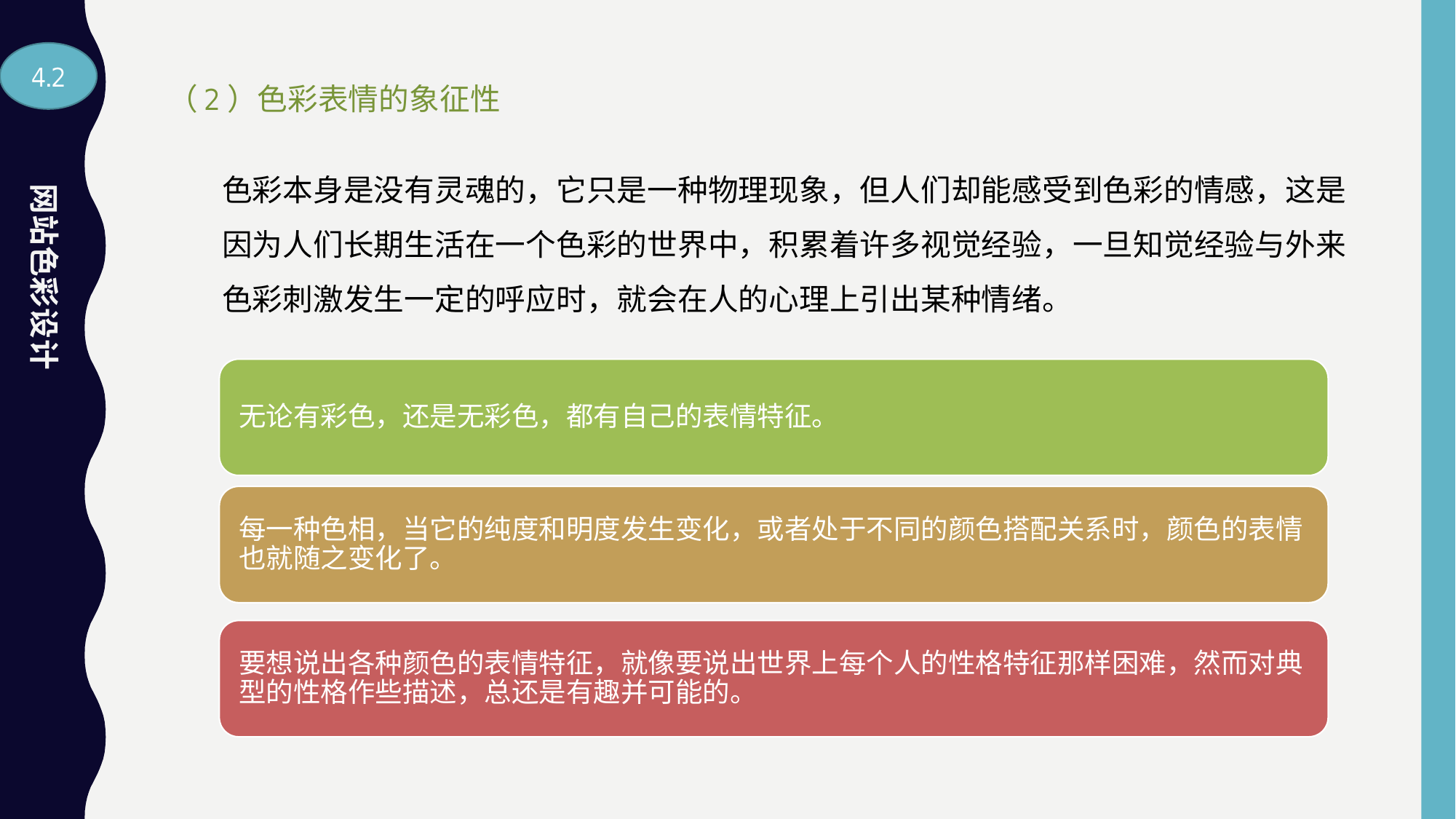

4.2
（2）色彩表情的象征性

色彩本身是没有灵魂的，它只是一种物理现象，但人们却能感受到色彩的情感，这是因为人们长期生活在一个色彩的世界中，积累着许多视觉经验，一旦知觉经验与外来色彩刺激发生一定的呼应时，就会在人的心理上引出某种情绪。
网站色彩设计
无论有彩色，还是无彩色，都有自己的表情特征。
每一种色相，当它的纯度和明度发生变化，或者处于不同的颜色搭配关系时，颜色的表情也就随之变化了。
要想说出各种颜色的表情特征，就像要说出世界上每个人的性格特征那样困难，然而对典型的性格作些描述，总还是有趣并可能的。